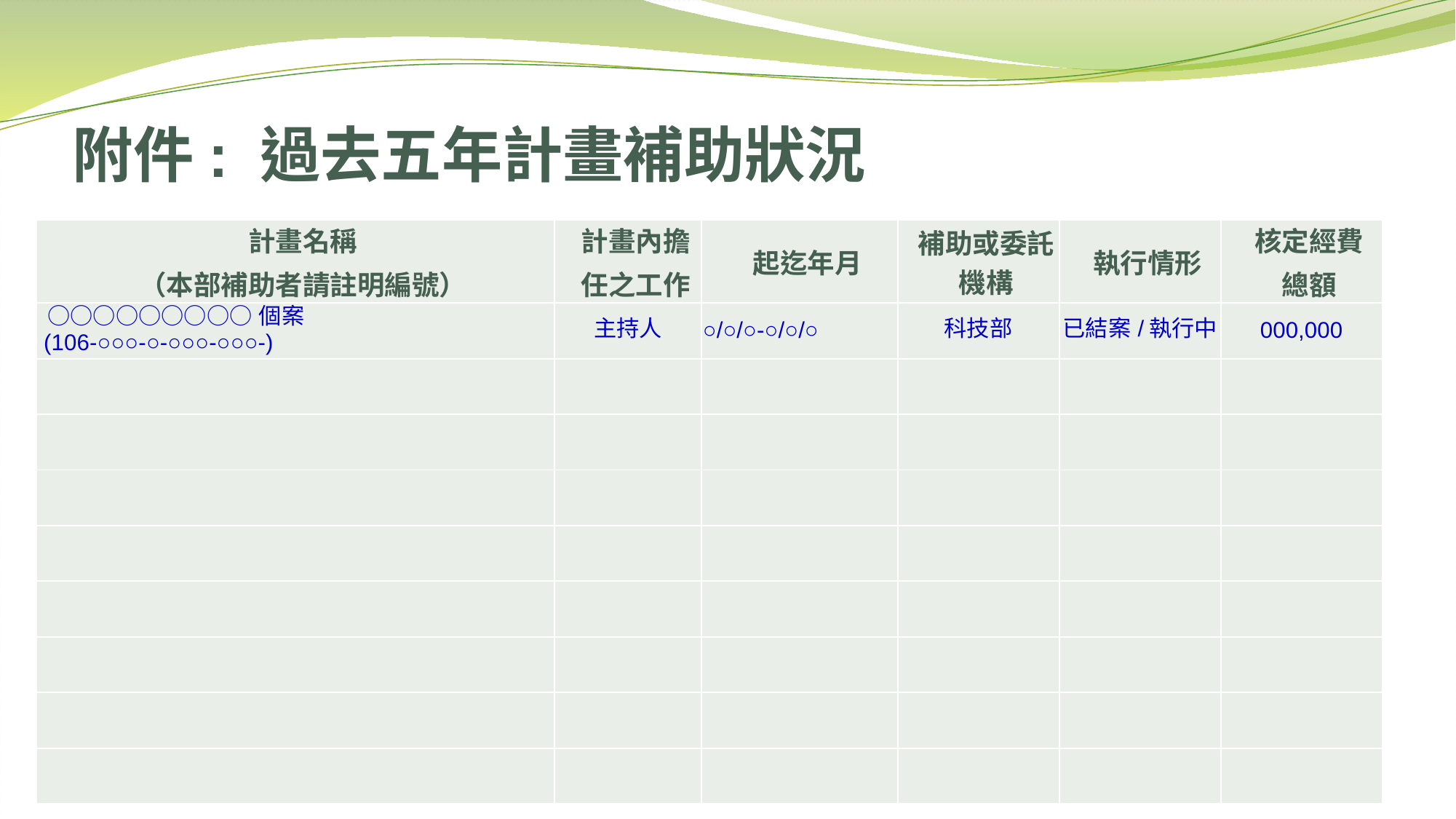

# 附件: 過去五年計畫補助狀況
| 計畫名稱 （本部補助者請註明編號） | 計畫內擔 任之工作 | 起迄年月 | 補助或委託機構 | 執行情形 | 核定經費 總額 |
| --- | --- | --- | --- | --- | --- |
| ○○○○○○○○○個案 (106-○○○-○-○○○-○○○-) | 主持人 | ○/○/○-○/○/○ | 科技部 | 已結案/執行中 | 000,000 |
|  |  |  |  |  |  |
|  |  |  |  |  |  |
|  |  |  |  |  |  |
|  |  |  |  |  |  |
|  |  |  |  |  |  |
|  |  |  |  |  |  |
|  |  |  |  |  |  |
|  |  |  |  |  |  |